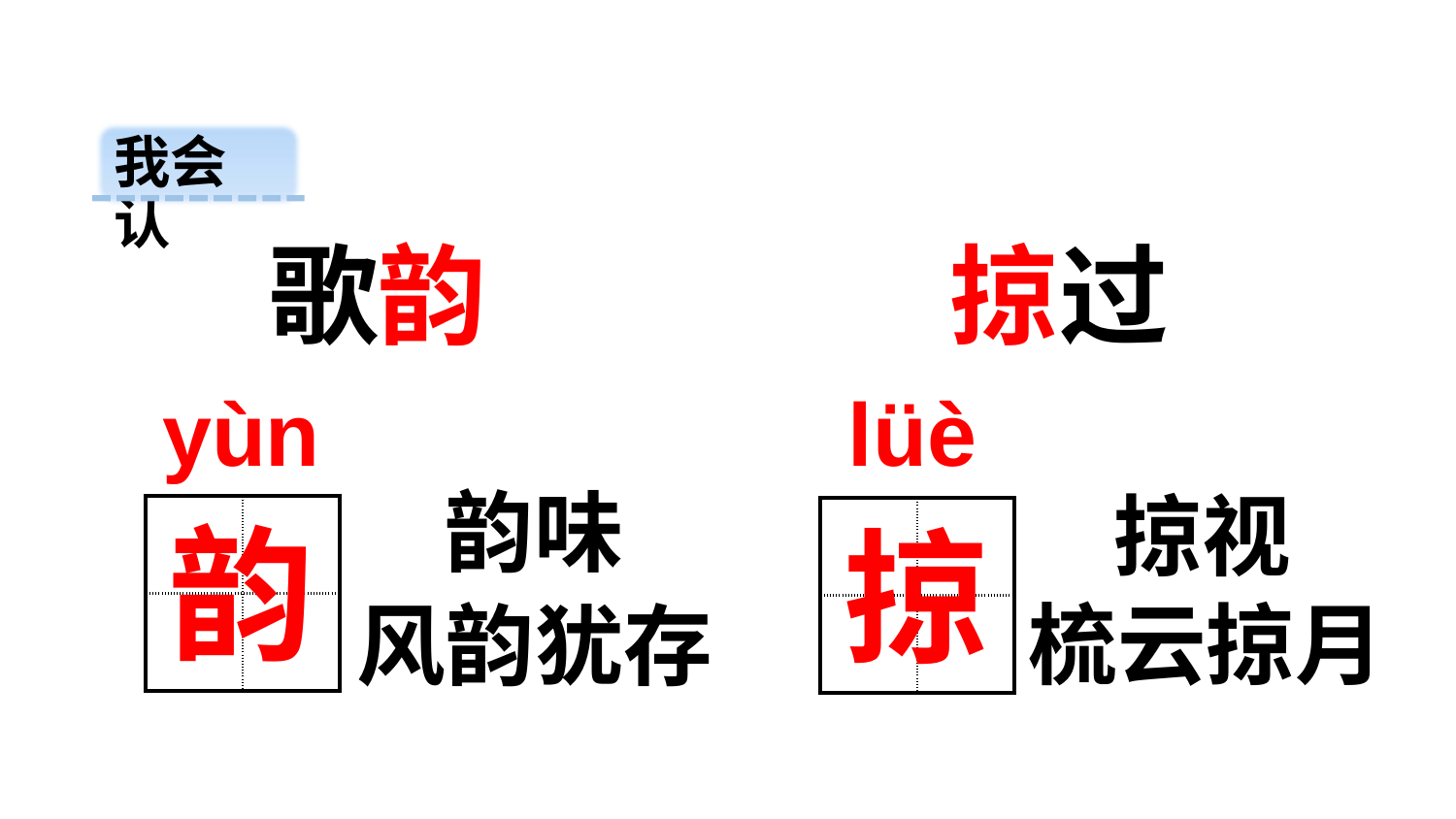

我会认

歌韵
掠过
 lüè
yùn
韵味
掠视
|  |  |
| --- | --- |
|  |  |
韵
|  |  |
| --- | --- |
|  |  |
掠
梳云掠月
风韵犹存